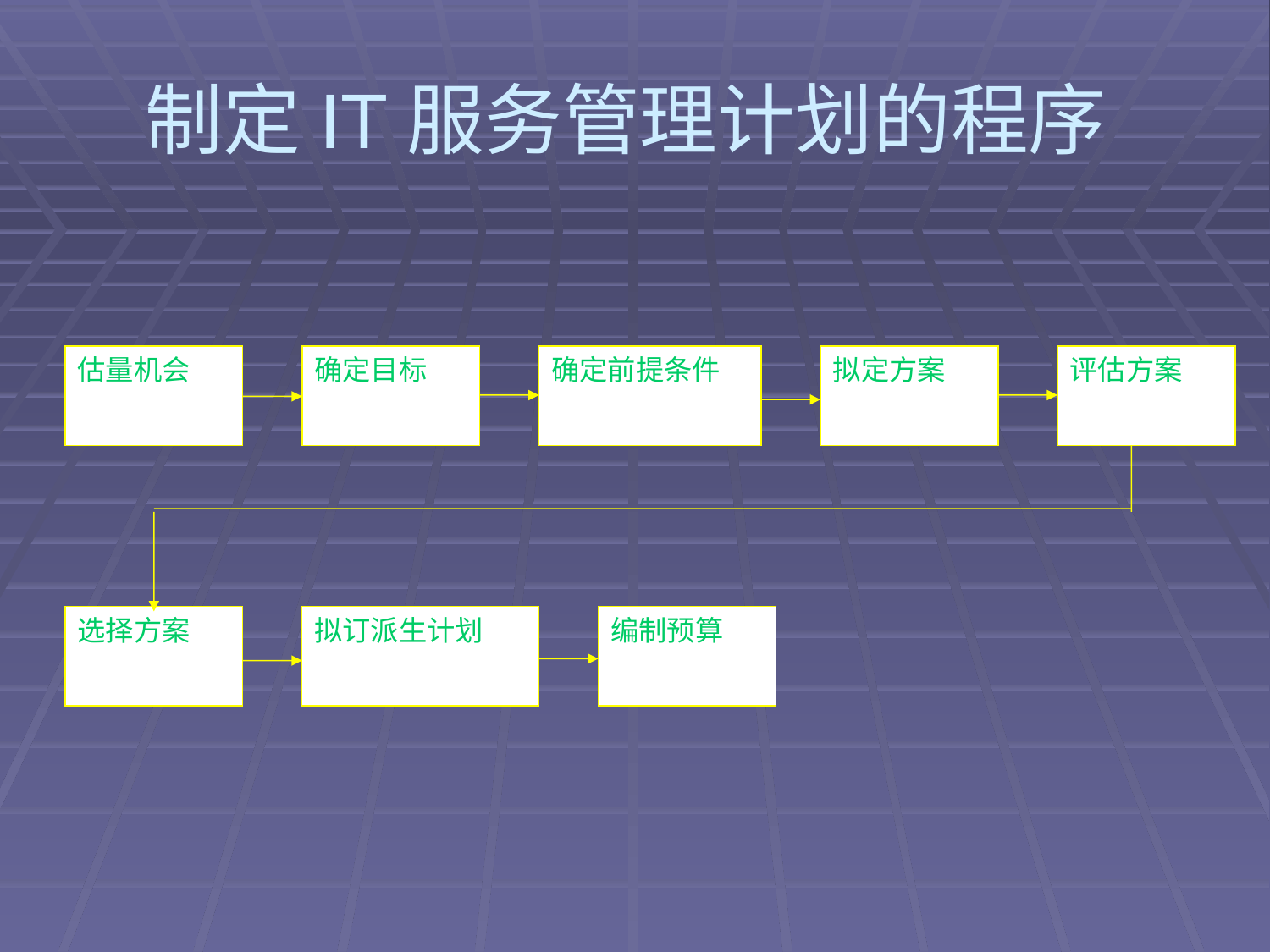

# 制定IT服务管理计划的程序
估量机会
确定目标
确定前提条件
拟定方案
评估方案

选择方案
拟订派生计划
编制预算